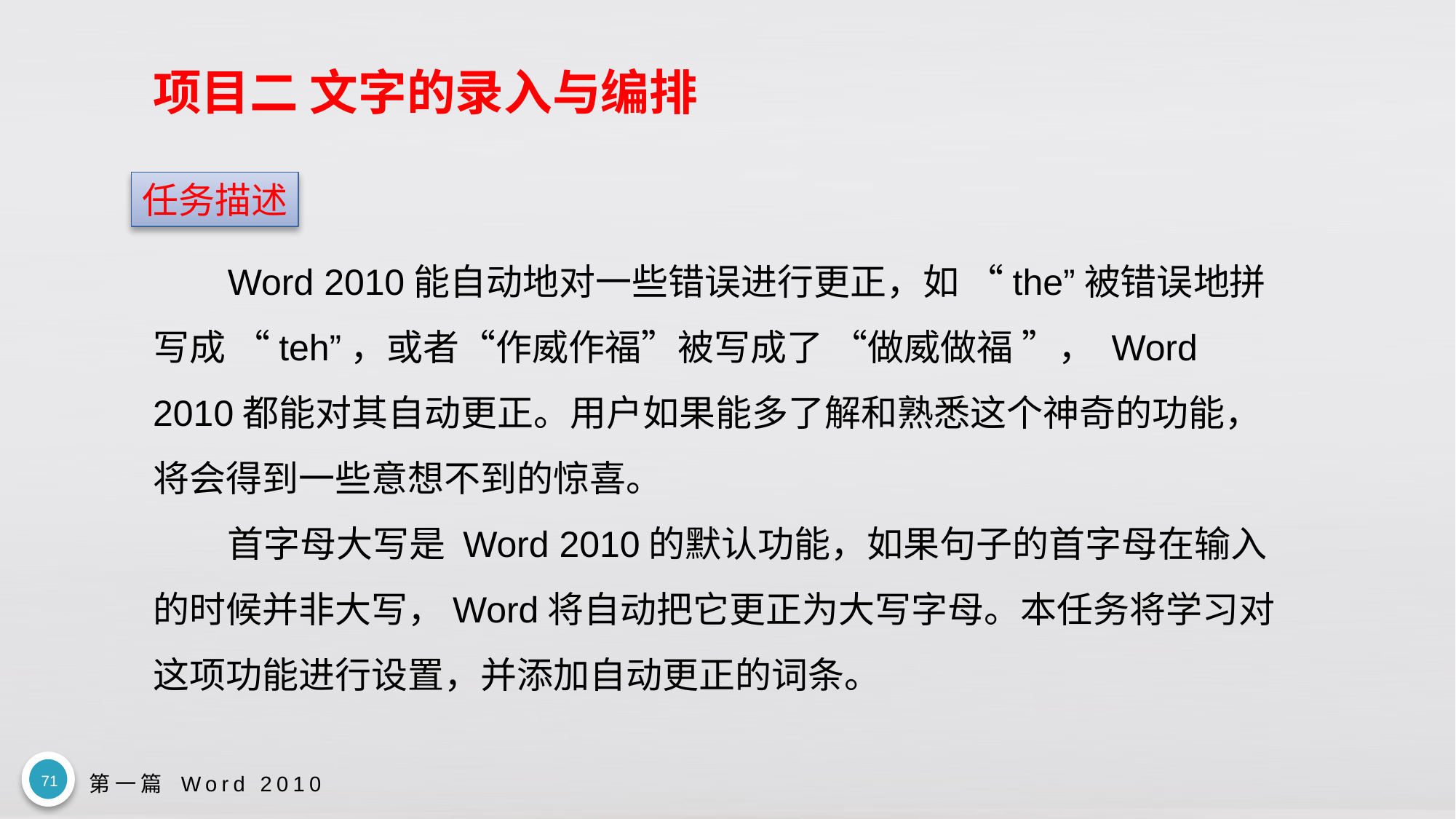

# 项目二 文字的录入与编排
任务描述
Word 2010能自动地对一些错误进行更正，如 “the”被错误地拼写成 “teh”，或者“作威作福”被写成了 “做威做福 ”， Word 2010都能对其自动更正。用户如果能多了解和熟悉这个神奇的功能，将会得到一些意想不到的惊喜。
首字母大写是 Word 2010的默认功能，如果句子的首字母在输入的时候并非大写，Word将自动把它更正为大写字母。本任务将学习对这项功能进行设置，并添加自动更正的词条。
71